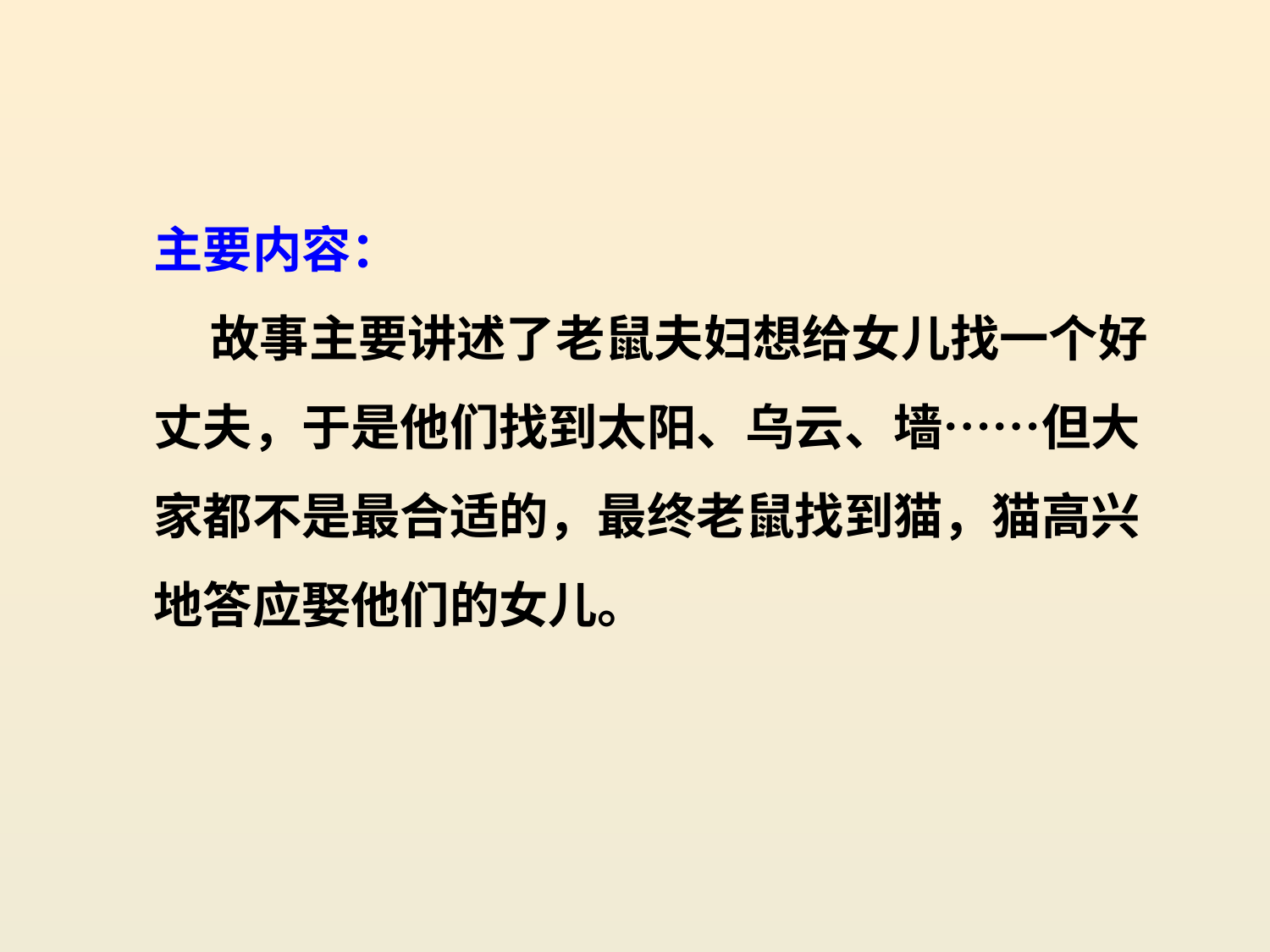

主要内容：
    故事主要讲述了老鼠夫妇想给女儿找一个好丈夫，于是他们找到太阳、乌云、墙……但大家都不是最合适的，最终老鼠找到猫，猫高兴地答应娶他们的女儿。